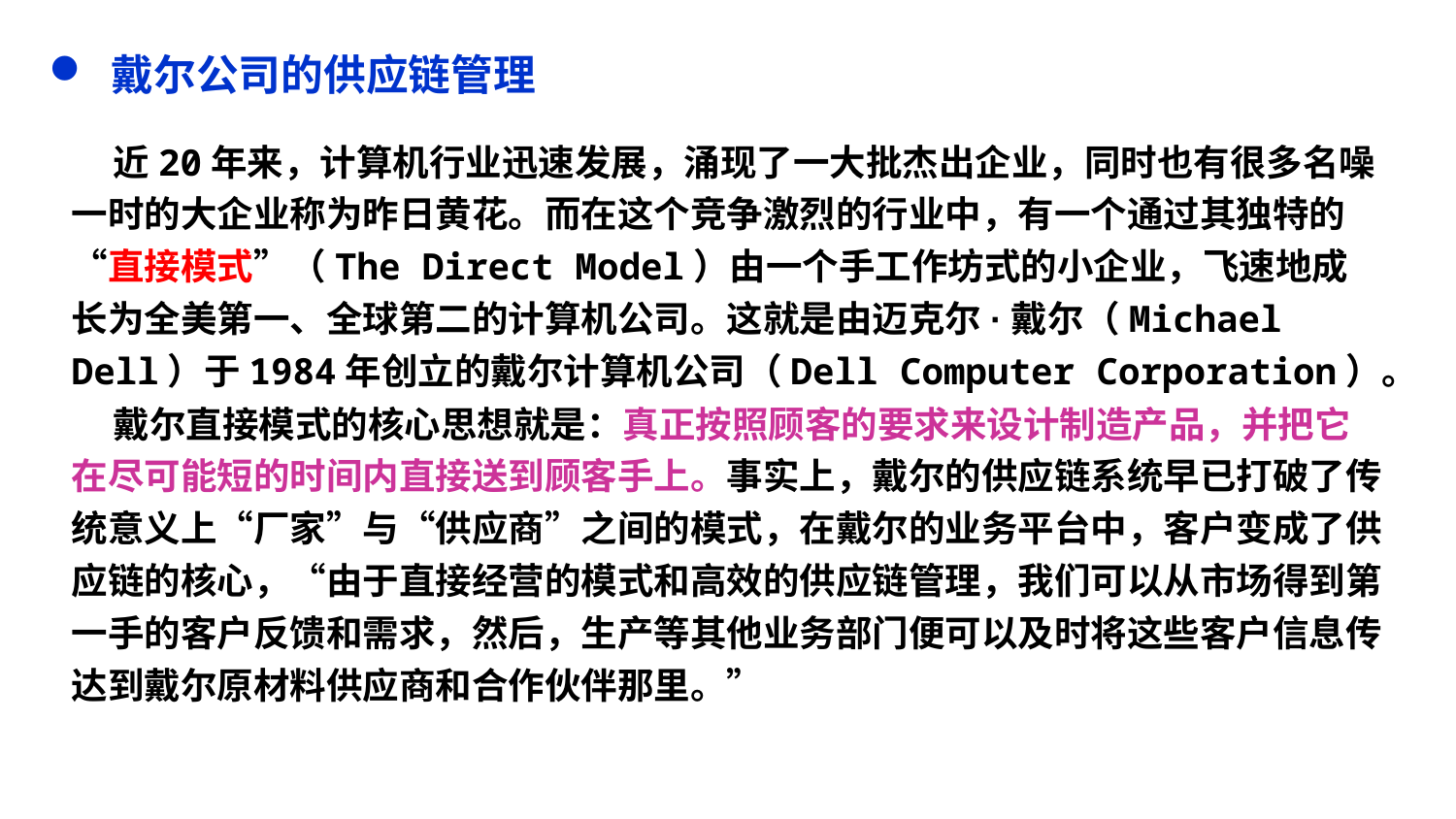

戴尔公司的供应链管理
    近20年来，计算机行业迅速发展，涌现了一大批杰出企业，同时也有很多名噪一时的大企业称为昨日黄花。而在这个竞争激烈的行业中，有一个通过其独特的“直接模式”（The Direct Model）由一个手工作坊式的小企业，飞速地成长为全美第一、全球第二的计算机公司。这就是由迈克尔·戴尔（Michael Dell）于1984年创立的戴尔计算机公司（Dell Computer Corporation）。
    戴尔直接模式的核心思想就是：真正按照顾客的要求来设计制造产品，并把它在尽可能短的时间内直接送到顾客手上。事实上，戴尔的供应链系统早已打破了传统意义上“厂家”与“供应商”之间的模式，在戴尔的业务平台中，客户变成了供应链的核心，“由于直接经营的模式和高效的供应链管理，我们可以从市场得到第一手的客户反馈和需求，然后，生产等其他业务部门便可以及时将这些客户信息传达到戴尔原材料供应商和合作伙伴那里。”